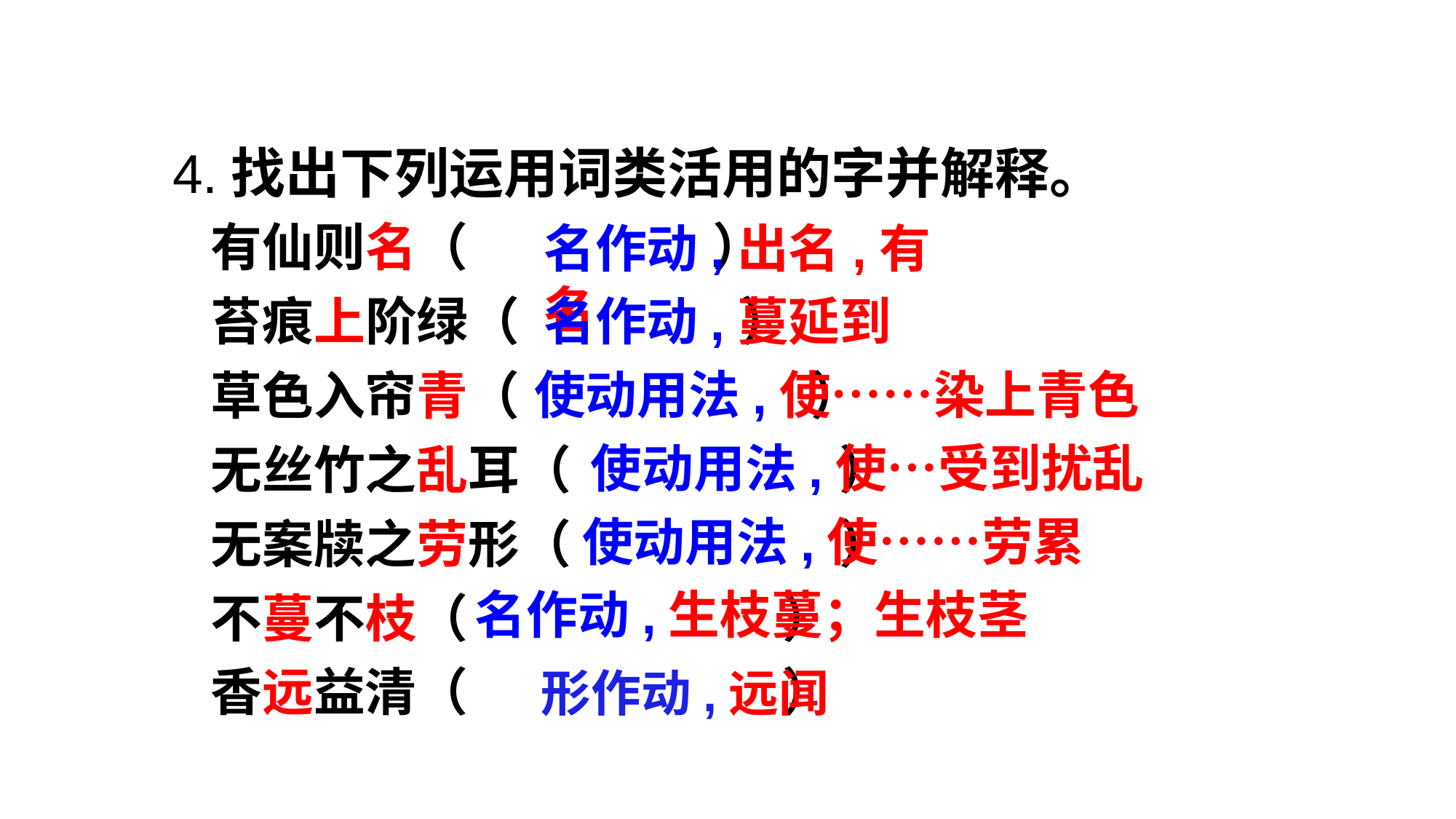

4.找出下列运用词类活用的字并解释。
有仙则名（                     ）
苔痕上阶绿（                   ）
草色入帘青（                         ）
无丝竹之乱耳（                       ）
无案牍之劳形（                       ）
不蔓不枝（                           ）
香远益清（                           ）
名作动,出名,有名
名作动,蔓延到
使动用法,使……染上青色
使动用法,使…受到扰乱
使动用法,使……劳累
名作动,生枝蔓；生枝茎
形作动,远闻